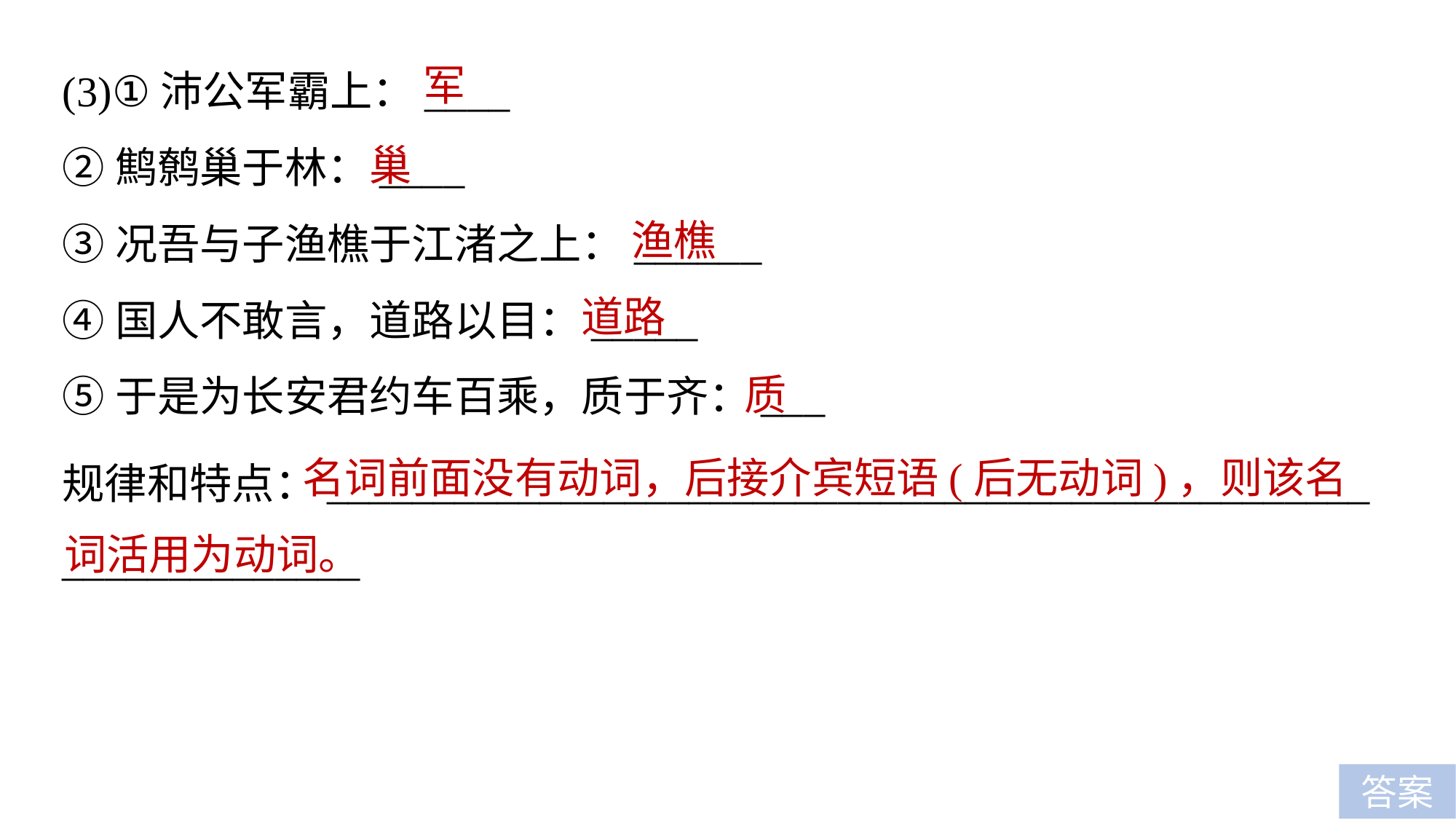

军
(3)①沛公军霸上：____
②鹪鹩巢于林：____
③况吾与子渔樵于江渚之上：______
④国人不敢言，道路以目：_____
⑤于是为长安君约车百乘，质于齐：___
巢
渔樵
道路
质
                        名词前面没有动词，后接介宾短语(后无动词)，则该名词活用为动词。
规律和特点：_________________________________________________
______________
答案